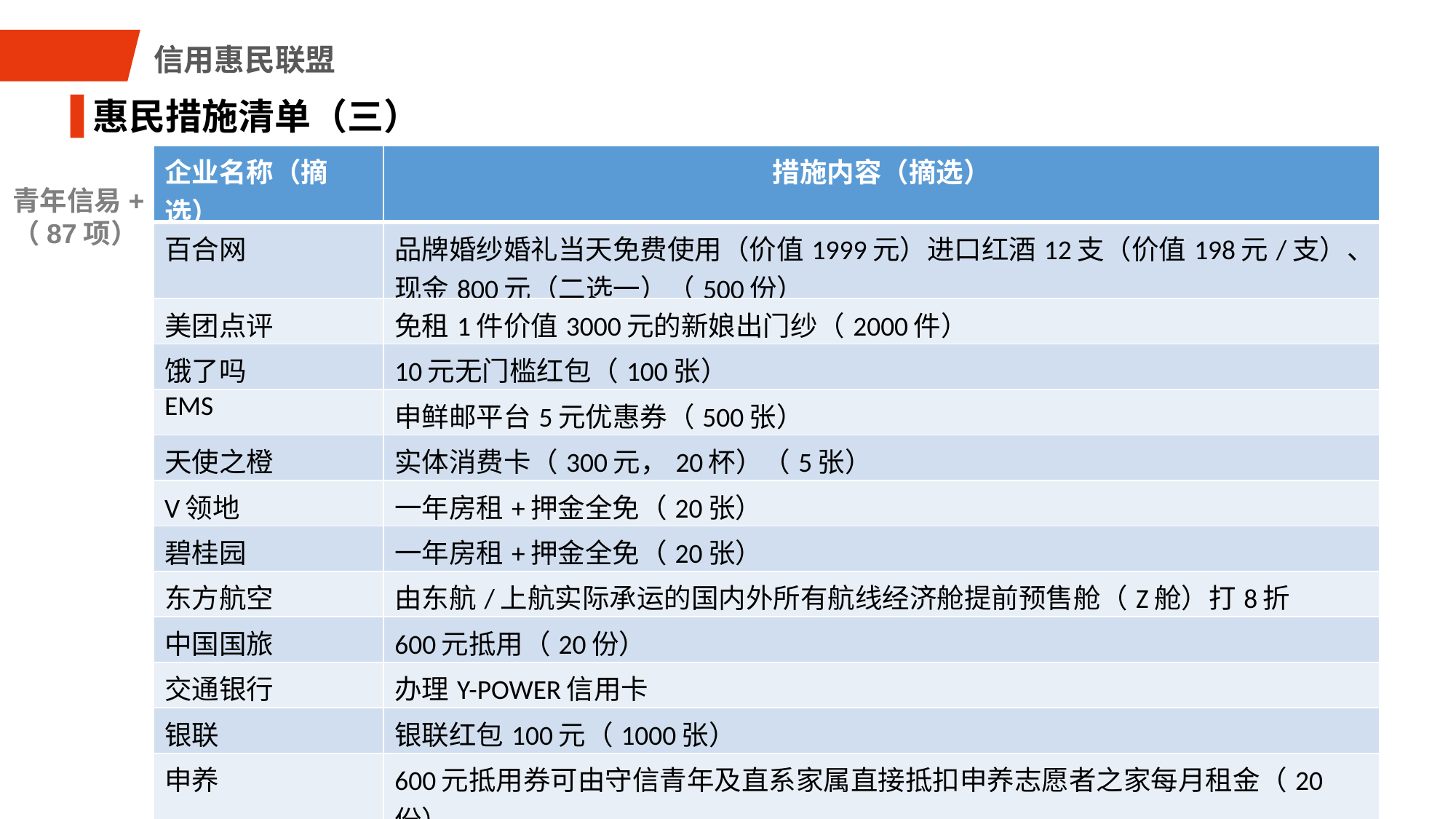

信用惠民联盟
惠民措施清单（三）

| 企业名称（摘选） | 措施内容（摘选） |
| --- | --- |
| 百合网 | 品牌婚纱婚礼当天免费使用（价值1999元）进口红酒12支（价值198元/支）、现金800元（二选一）（500份） |
| 美团点评 | 免租1件价值3000元的新娘出门纱（2000件） |
| 饿了吗 | 10元无门槛红包（100张） |
| EMS | 申鲜邮平台5元优惠券（500张） |
| 天使之橙 | 实体消费卡（300元，20杯）（5张） |
| V领地 | 一年房租+押金全免（20张） |
| 碧桂园 | 一年房租+押金全免（20张） |
| 东方航空 | 由东航/上航实际承运的国内外所有航线经济舱提前预售舱（Z舱）打8折 |
| 中国国旅 | 600元抵用（20份） |
| 交通银行 | 办理Y-POWER信用卡 |
| 银联 | 银联红包100元（1000张） |
| 申养 | 600元抵用券可由守信青年及直系家属直接抵扣申养志愿者之家每月租金（20份） |
| 大隐书局 | 在店内消费满100元减20元抵用券（500张） |
青年信易+
（87项）